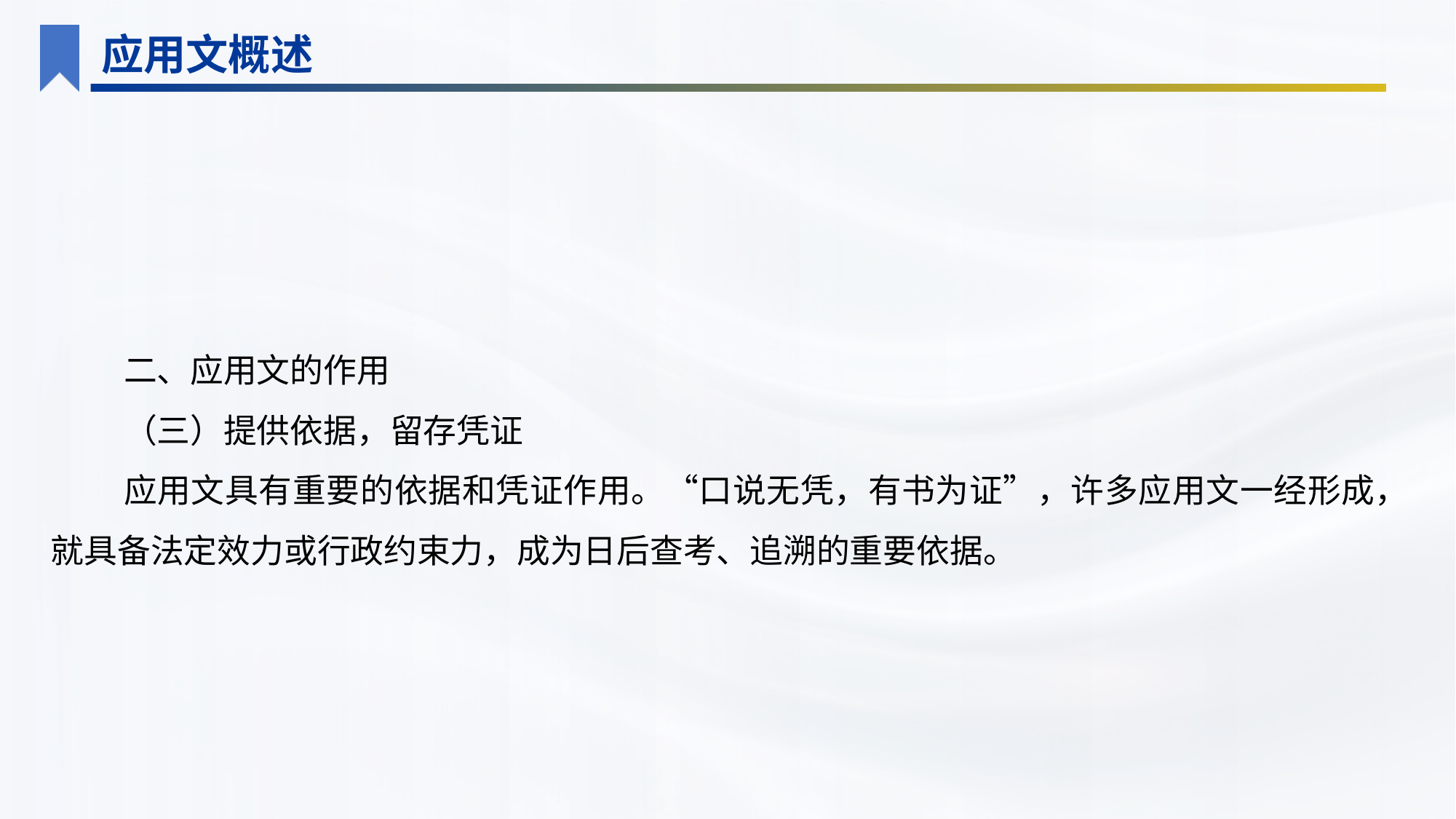

应用文概述
二、应用文的作用
（三）提供依据，留存凭证
应用文具有重要的依据和凭证作用。“口说无凭，有书为证”，许多应用文一经形成，就具备法定效力或行政约束力，成为日后查考、追溯的重要依据。